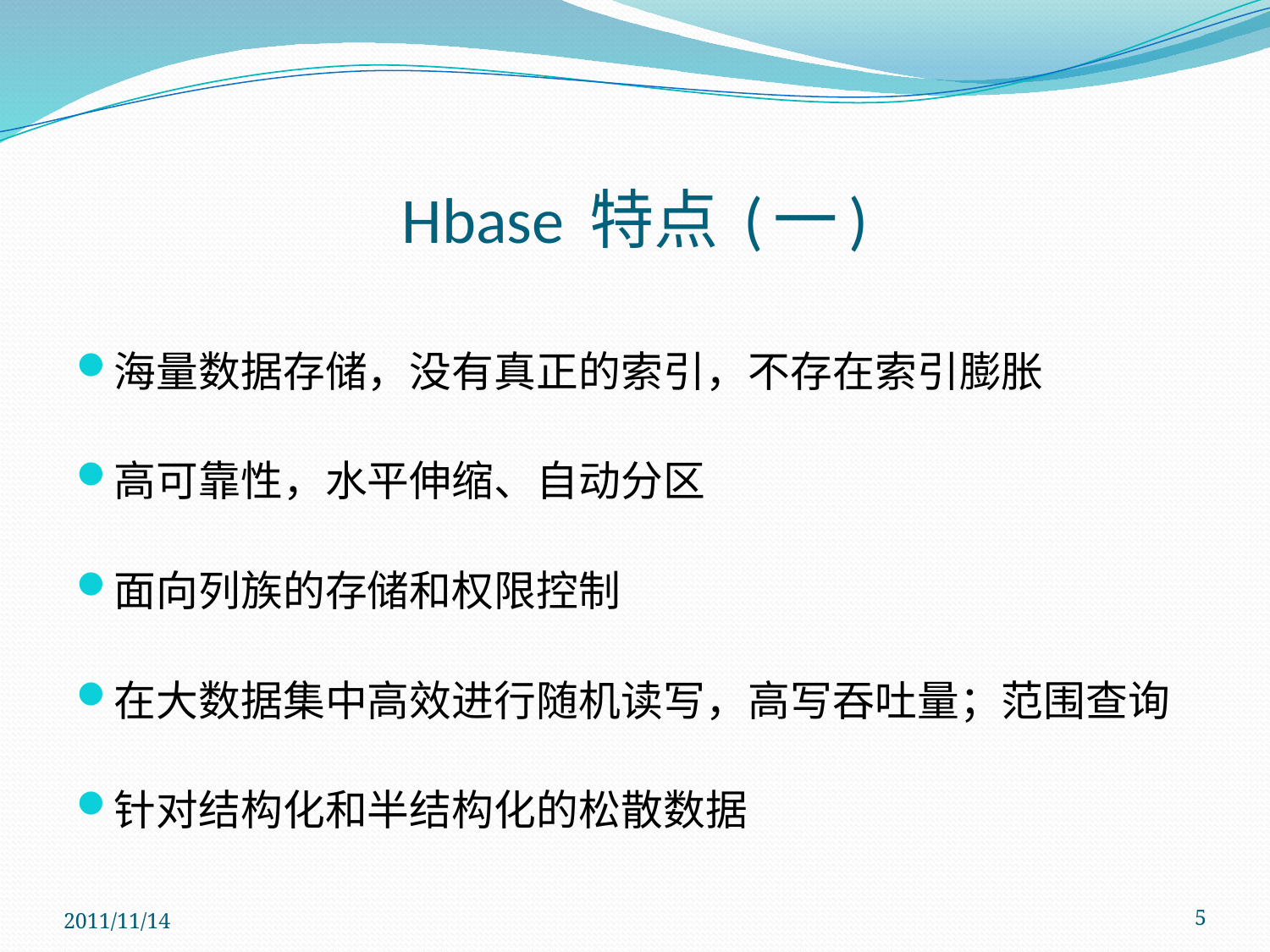

# Hbase 特点 (一)
海量数据存储，没有真正的索引，不存在索引膨胀
高可靠性，水平伸缩、自动分区
面向列族的存储和权限控制
在大数据集中高效进行随机读写，高写吞吐量；范围查询
针对结构化和半结构化的松散数据
2011/11/14
5